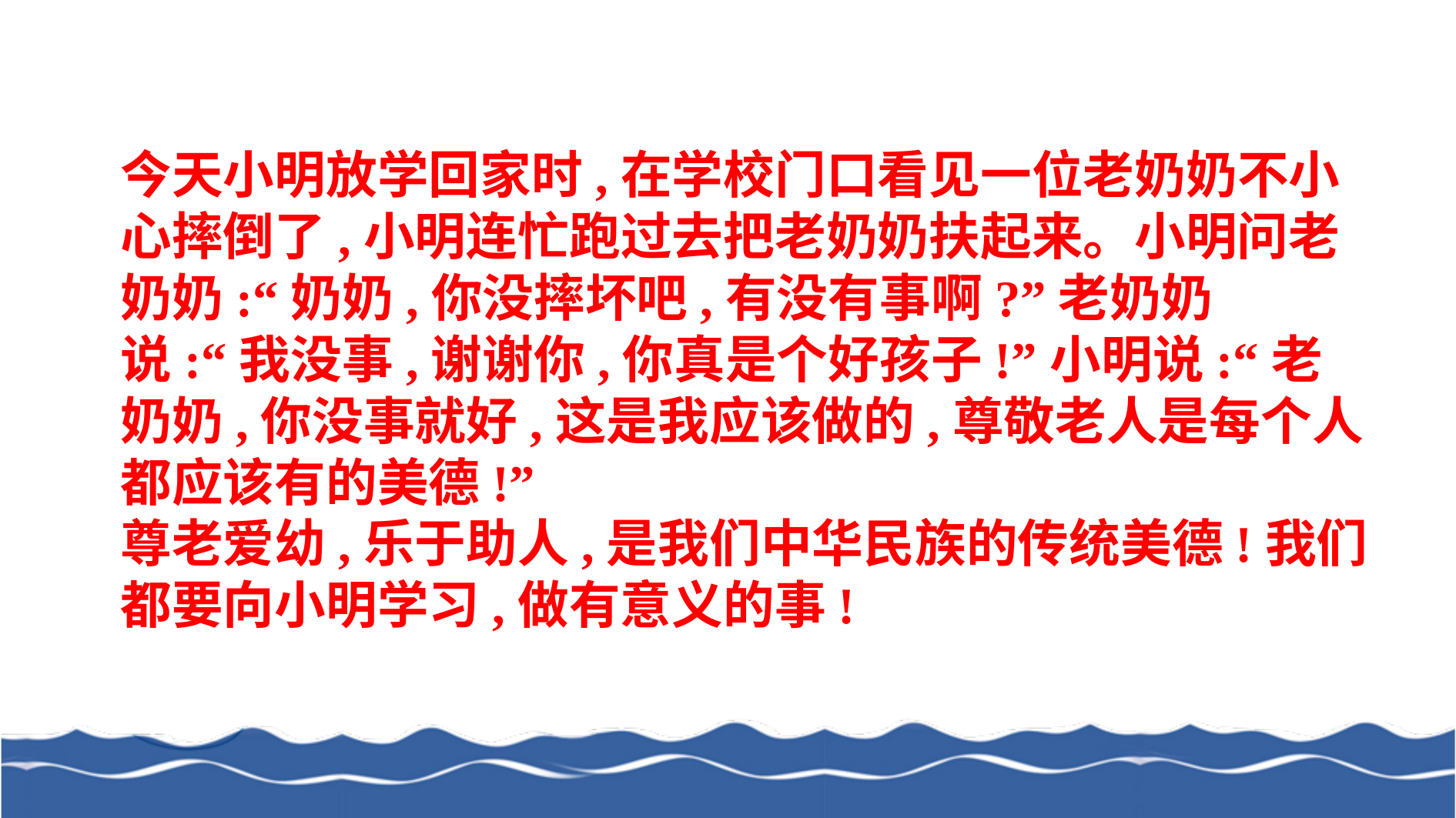

今天小明放学回家时,在学校门口看见一位老奶奶不小心摔倒了,小明连忙跑过去把老奶奶扶起来。小明问老奶奶:“奶奶,你没摔坏吧,有没有事啊?”老奶奶说:“我没事,谢谢你,你真是个好孩子!”小明说:“老奶奶,你没事就好,这是我应该做的,尊敬老人是每个人都应该有的美德!”
尊老爱幼,乐于助人,是我们中华民族的传统美德!我们都要向小明学习,做有意义的事!